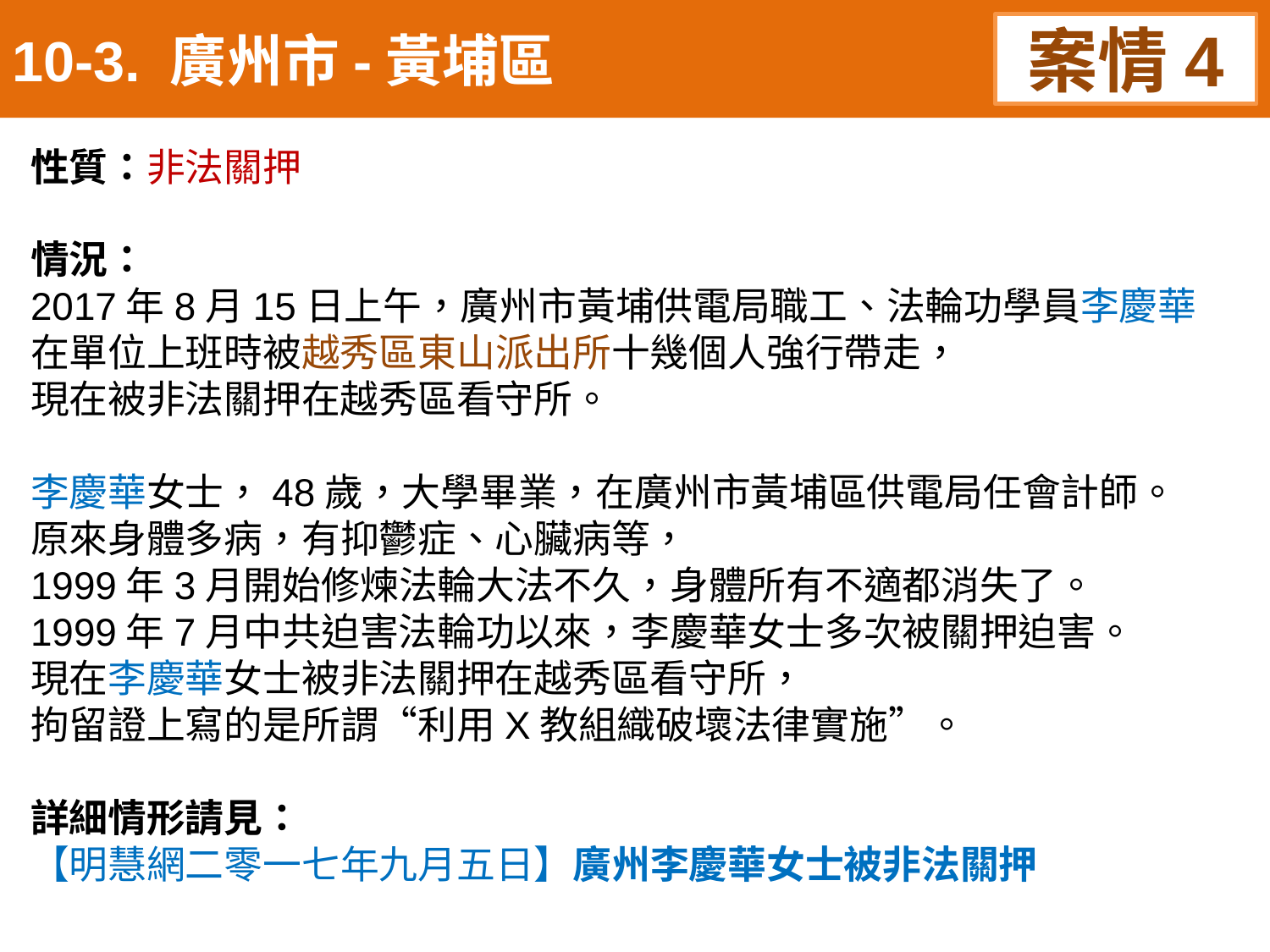

10-3. 廣州市-黃埔區
案情4

性質：非法關押

情況：
2017年8月15日上午，廣州市黃埔供電局職工、法輪功學員李慶華
在單位上班時被越秀區東山派出所十幾個人強行帶走，
現在被非法關押在越秀區看守所。

李慶華女士，48歲，大學畢業，在廣州市黃埔區供電局任會計師。
原來身體多病，有抑鬱症、心臟病等，
1999年3月開始修煉法輪大法不久，身體所有不適都消失了。
1999年7月中共迫害法輪功以來，李慶華女士多次被關押迫害。
現在李慶華女士被非法關押在越秀區看守所，
拘留證上寫的是所謂“利用X教組織破壞法律實施”。

詳細情形請見：
【明慧網二零一七年九月五日】廣州李慶華女士被非法關押